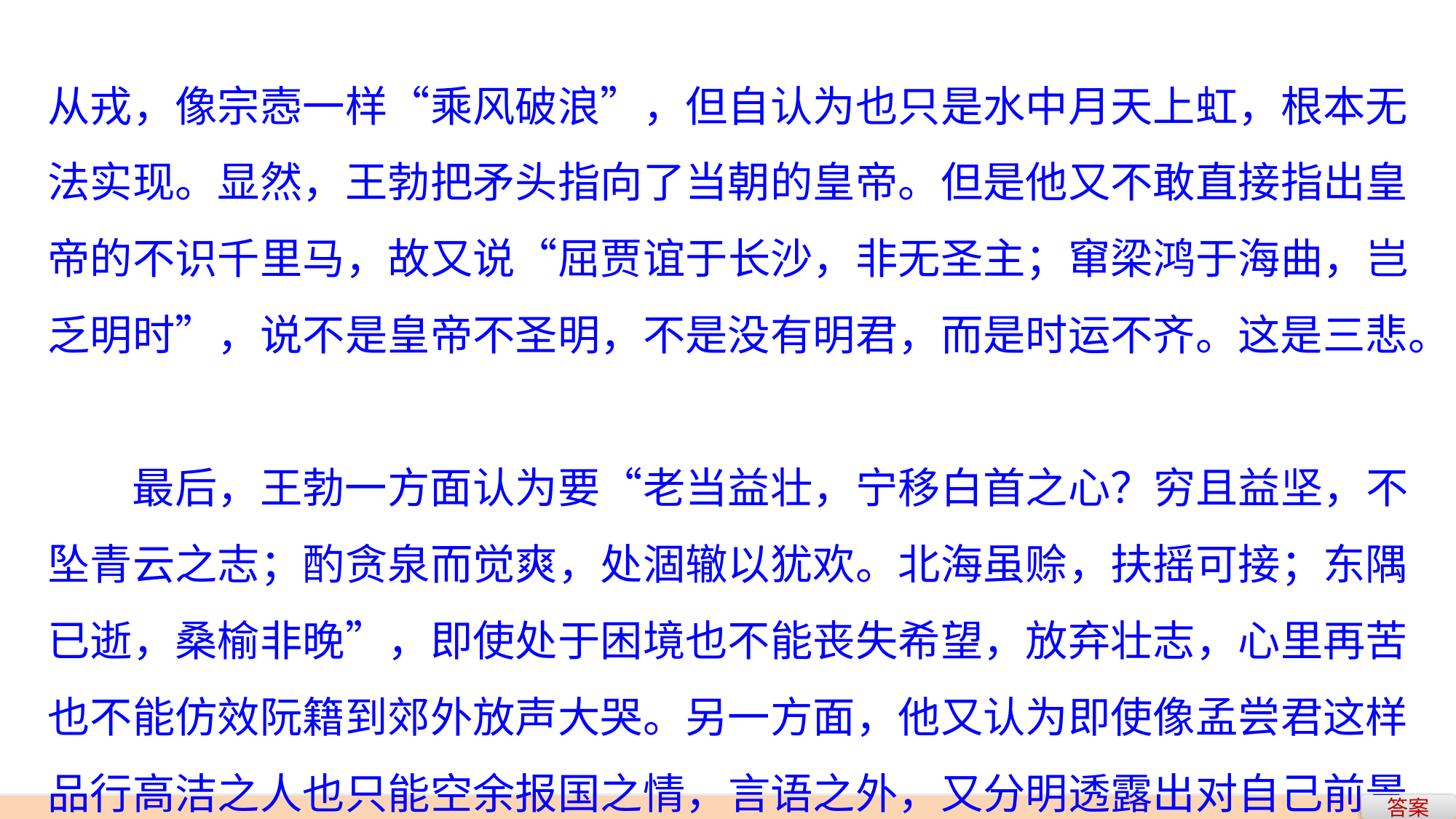

从戎，像宗悫一样“乘风破浪”，但自认为也只是水中月天上虹，根本无法实现。显然，王勃把矛头指向了当朝的皇帝。但是他又不敢直接指出皇帝的不识千里马，故又说“屈贾谊于长沙，非无圣主；窜梁鸿于海曲，岂乏明时”，说不是皇帝不圣明，不是没有明君，而是时运不齐。这是三悲。
最后，王勃一方面认为要“老当益壮，宁移白首之心？穷且益坚，不坠青云之志；酌贪泉而觉爽，处涸辙以犹欢。北海虽赊，扶摇可接；东隅已逝，桑榆非晚”，即使处于困境也不能丧失希望，放弃壮志，心里再苦也不能仿效阮籍到郊外放声大哭。另一方面，他又认为即使像孟尝君这样品行高洁之人也只能空余报国之情，言语之外，又分明透露出对自己前景
答案